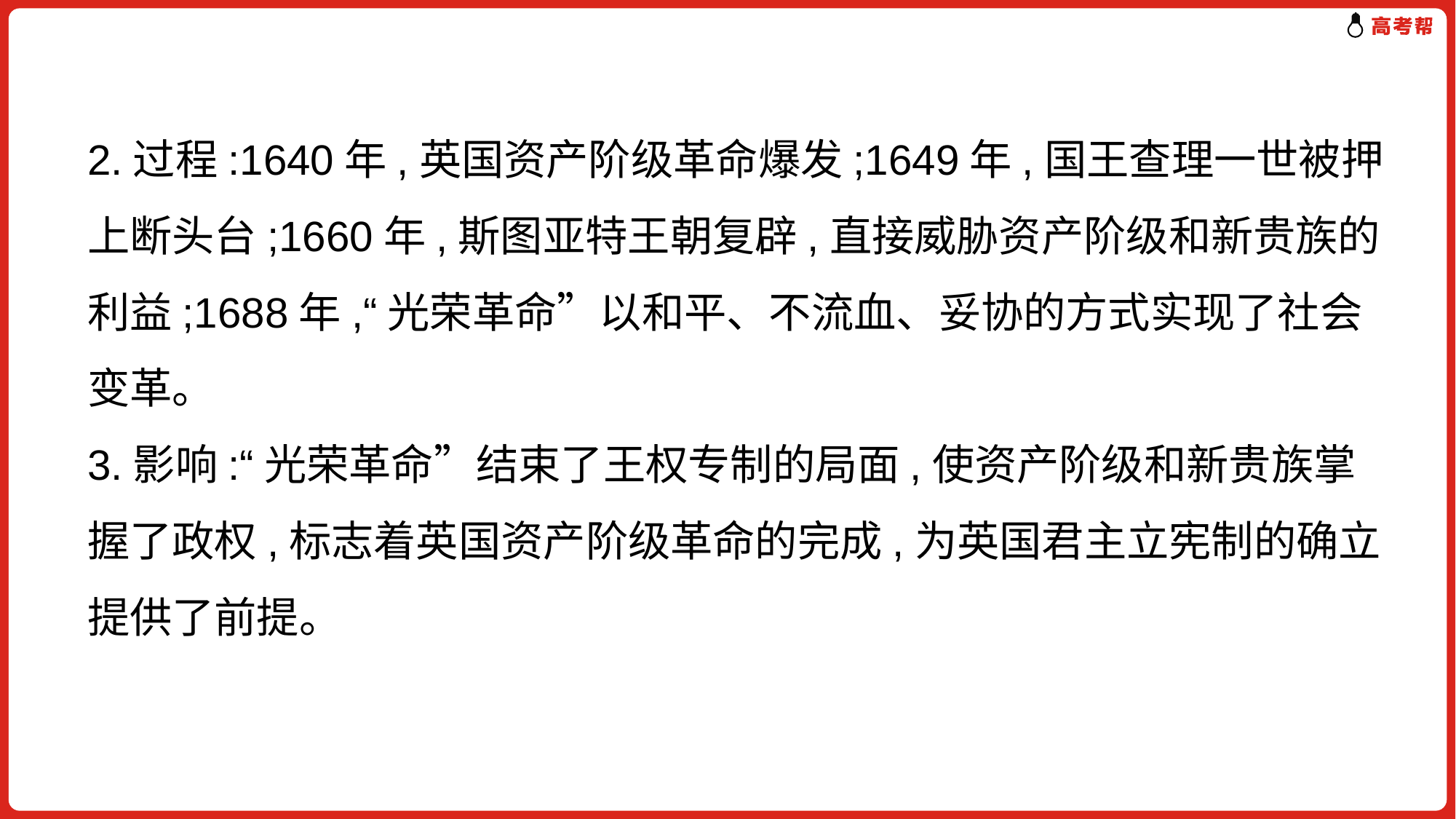

2.过程:1640年,英国资产阶级革命爆发;1649年,国王查理一世被押上断头台;1660年,斯图亚特王朝复辟,直接威胁资产阶级和新贵族的利益;1688年,“光荣革命”以和平、不流血、妥协的方式实现了社会变革。
3.影响:“光荣革命”结束了王权专制的局面,使资产阶级和新贵族掌握了政权,标志着英国资产阶级革命的完成,为英国君主立宪制的确立提供了前提。